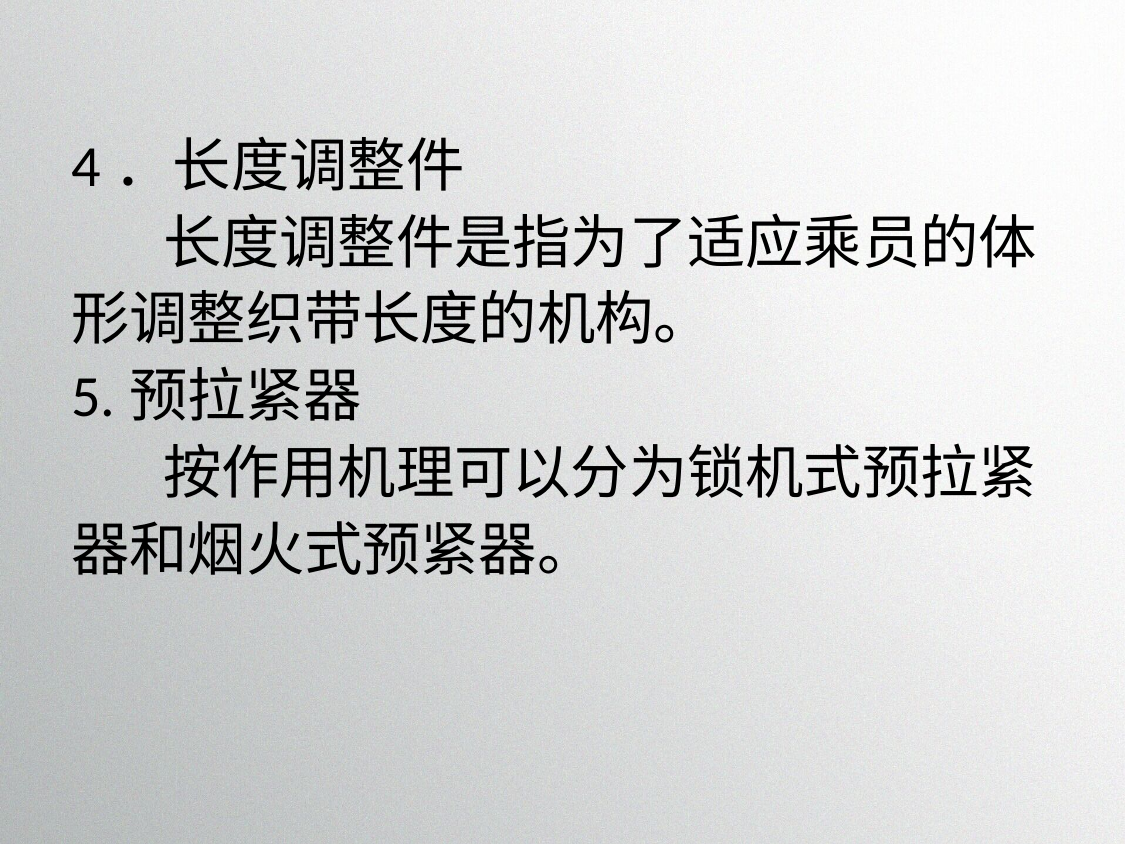

4．长度调整件
      长度调整件是指为了适应乘员的体形调整织带长度的机构。
5.预拉紧器
      按作用机理可以分为锁机式预拉紧器和烟火式预紧器。